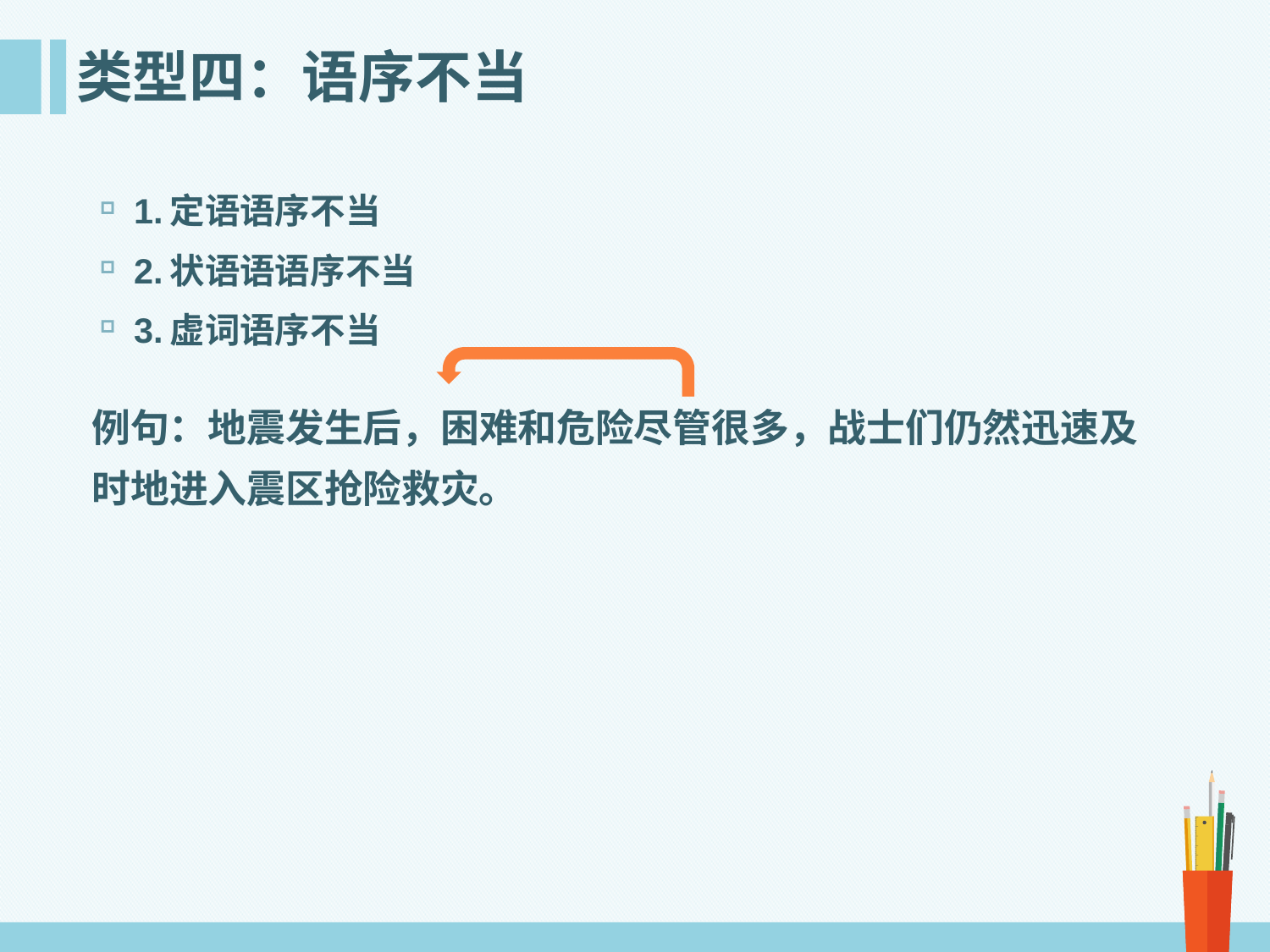

# 类型四：语序不当
1.定语语序不当
2.状语语语序不当
3.虚词语序不当

例句：地震发生后，困难和危险尽管很多，战士们仍然迅速及时地进入震区抢险救灾。